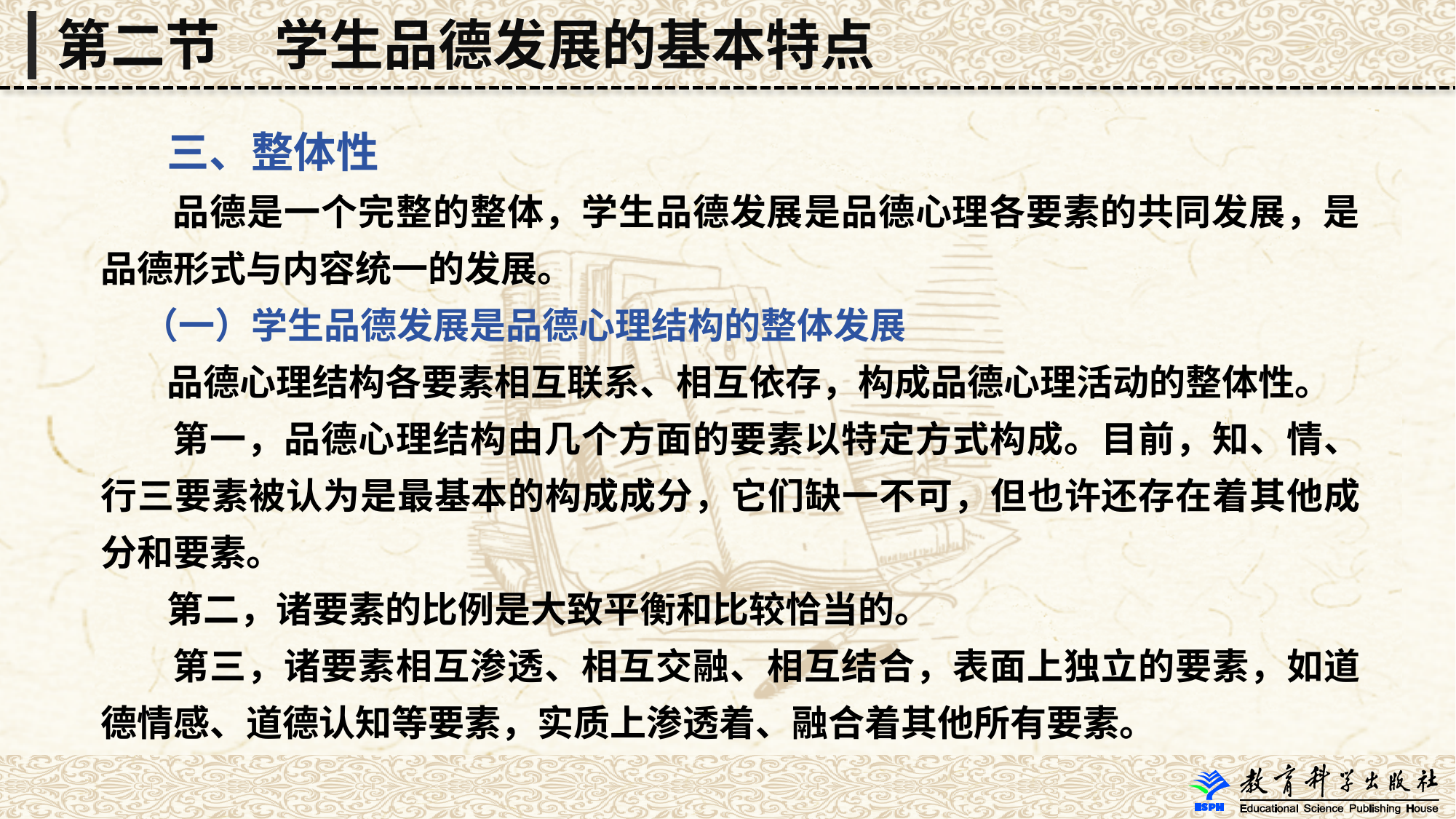

第二节　学生品德发展的基本特点
       三、整体性
       品德是一个完整的整体，学生品德发展是品德心理各要素的共同发展，是品德形式与内容统一的发展。
    （一）学生品德发展是品德心理结构的整体发展
       品德心理结构各要素相互联系、相互依存，构成品德心理活动的整体性。
       第一，品德心理结构由几个方面的要素以特定方式构成。目前，知、情、行三要素被认为是最基本的构成成分，它们缺一不可，但也许还存在着其他成分和要素。
       第二，诸要素的比例是大致平衡和比较恰当的。
       第三，诸要素相互渗透、相互交融、相互结合，表面上独立的要素，如道德情感、道德认知等要素，实质上渗透着、融合着其他所有要素。